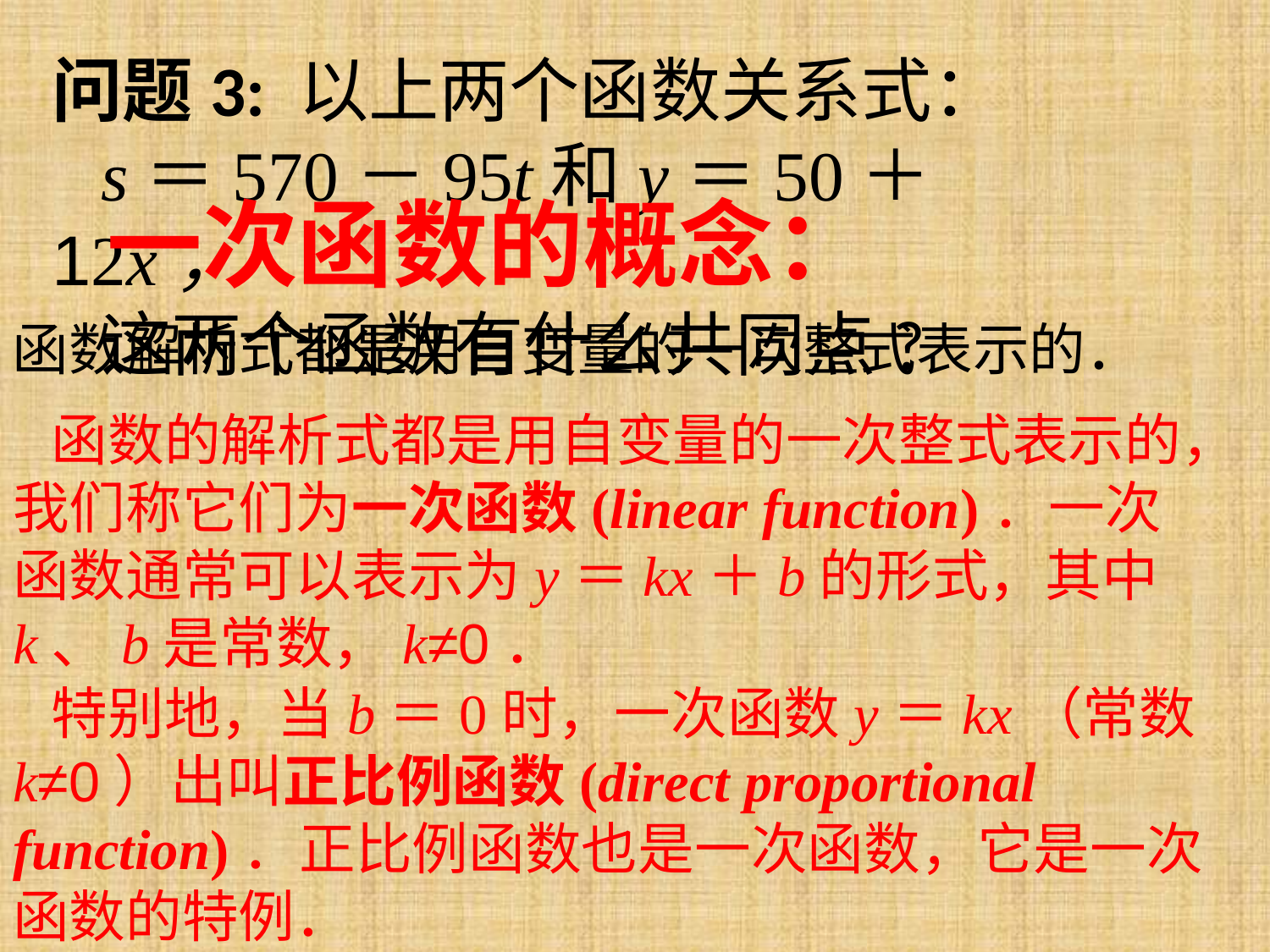

问题3: 以上两个函数关系式：     s＝570－95t和y＝50＋12x，
  这两个函数有什么共同点?
一次函数的概念：
函数解析式都是用自变量的一次整式表示的．
函数的解析式都是用自变量的一次整式表示的，我们称它们为一次函数(linear function)．一次函数通常可以表示为y＝kx＋b的形式，其中k、b是常数，k≠0．
特别地，当b＝0时，一次函数y＝kx（常数k≠0）出叫正比例函数(direct proportional function)．正比例函数也是一次函数，它是一次函数的特例．